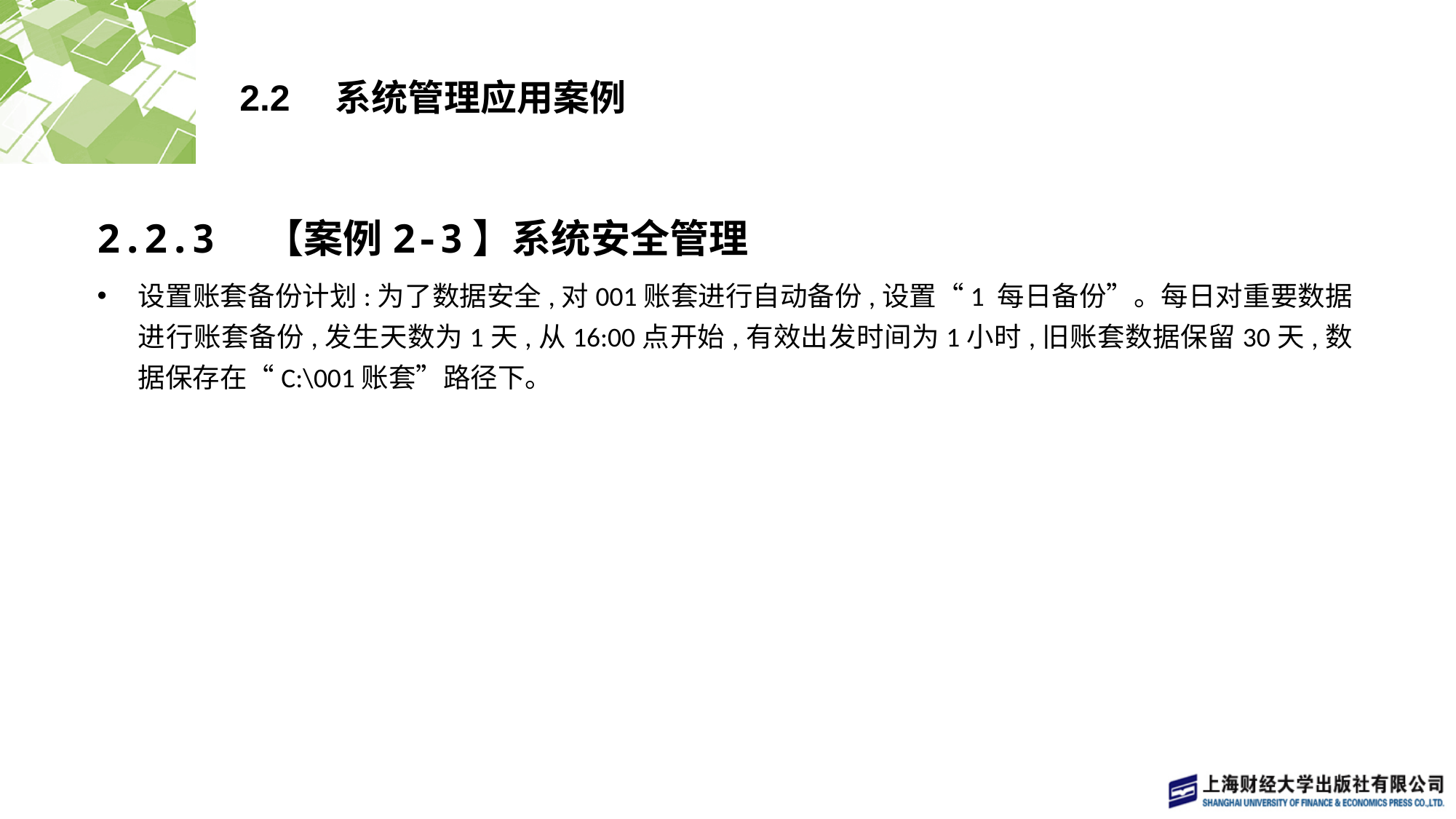

# 2.2　系统管理应用案例
2.2.3　【案例2-3】系统安全管理
设置账套备份计划:为了数据安全,对001账套进行自动备份,设置“1 每日备份”。每日对重要数据进行账套备份,发生天数为1天,从16:00点开始,有效出发时间为1小时,旧账套数据保留30天,数据保存在“C:\001账套”路径下。